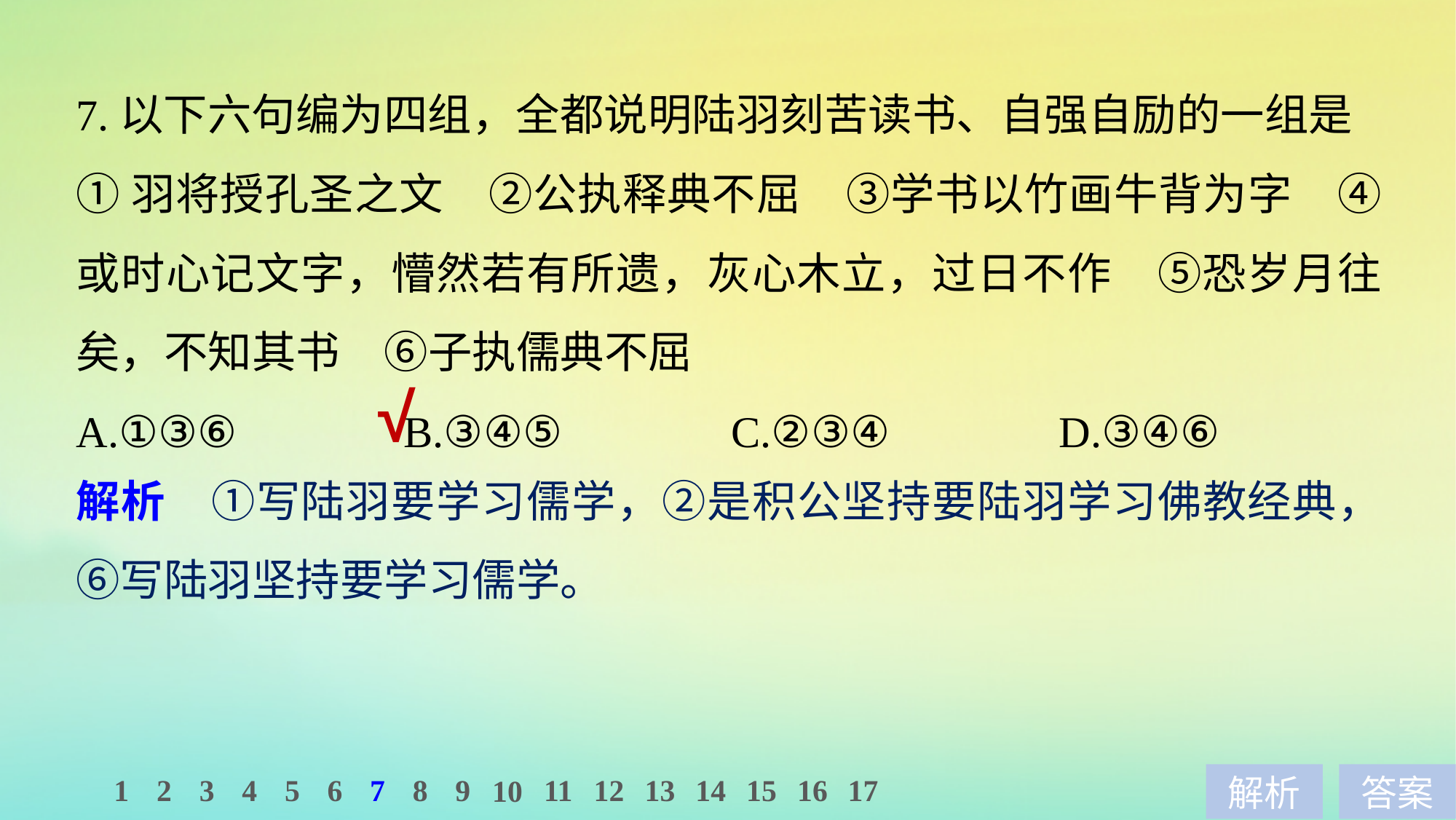

7.以下六句编为四组，全都说明陆羽刻苦读书、自强自励的一组是
①羽将授孔圣之文　②公执释典不屈　③学书以竹画牛背为字　④或时心记文字，懵然若有所遗，灰心木立，过日不作　⑤恐岁月往矣，不知其书　⑥子执儒典不屈
A.①③⑥  		B.③④⑤  		C.②③④  		D.③④⑥
√
解析　①写陆羽要学习儒学，②是积公坚持要陆羽学习佛教经典，⑥写陆羽坚持要学习儒学。
1
2
3
4
5
6
7
8
9
11
12
13
14
15
16
17
10
解析
答案